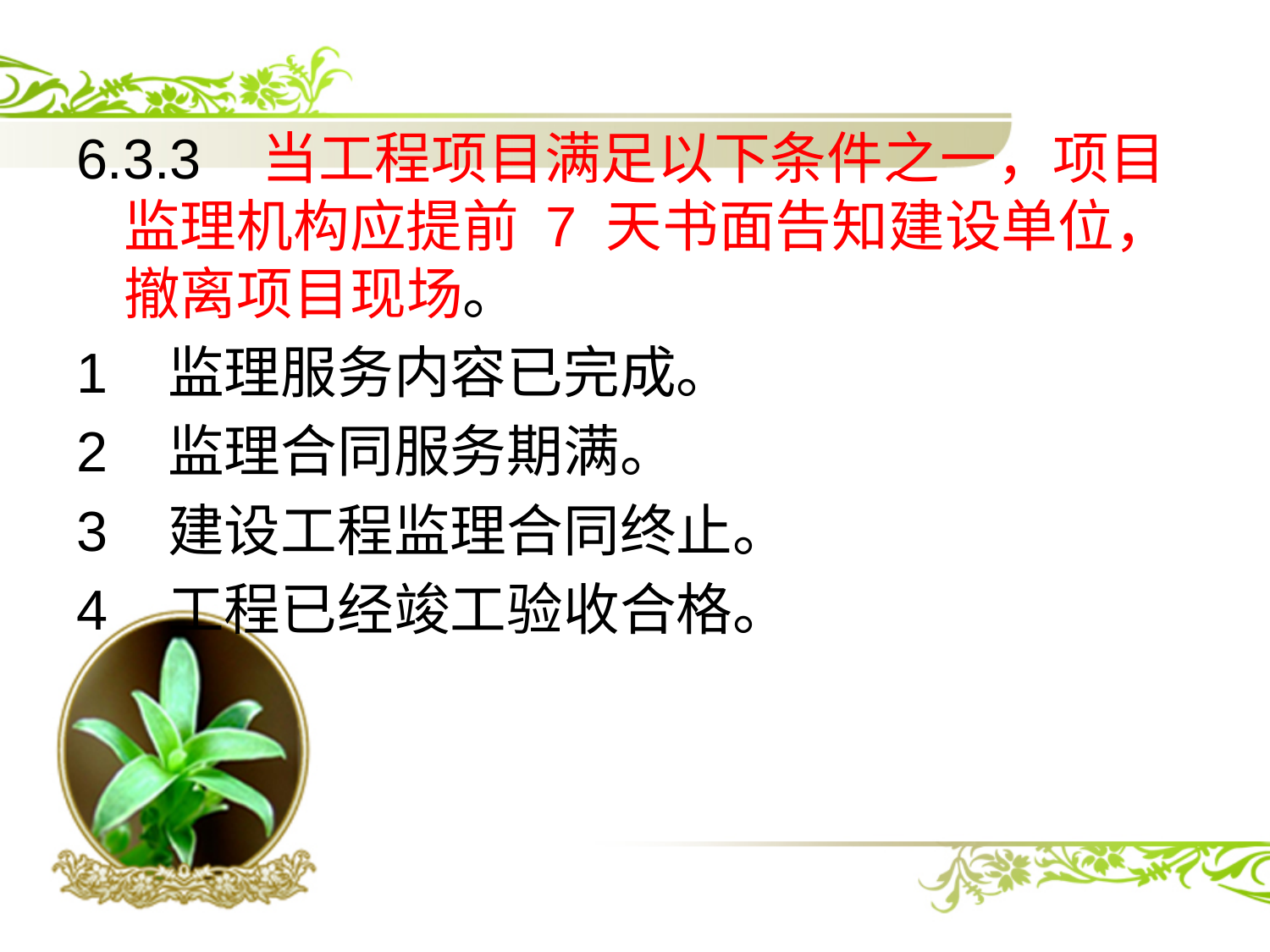

6.3.3   当工程项目满足以下条件之一，项目监理机构应提前 7 天书面告知建设单位，撤离项目现场。
1   监理服务内容已完成。
2   监理合同服务期满。
3   建设工程监理合同终止。
4   工程已经竣工验收合格。